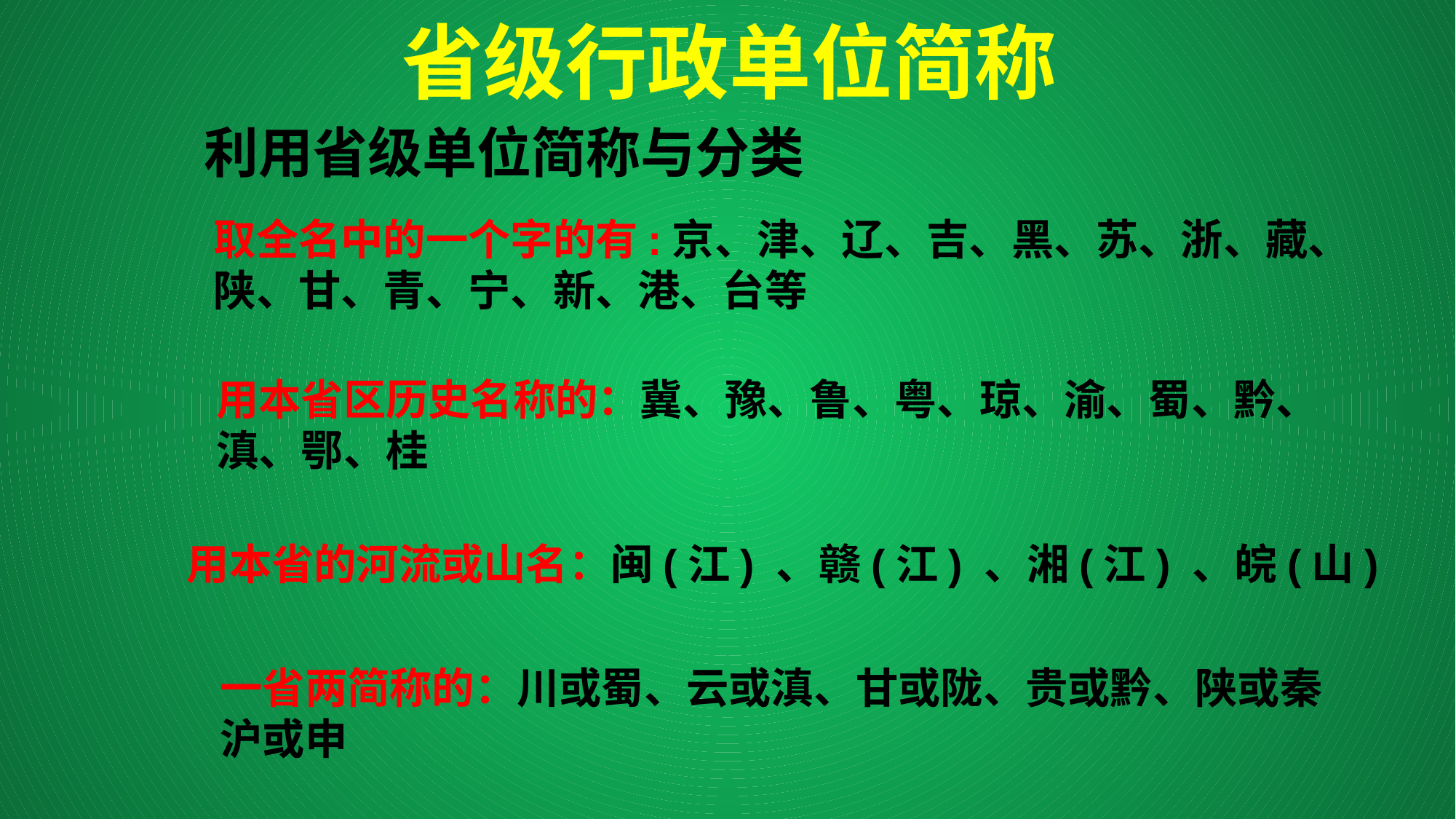

省级行政单位简称
   利用省级单位简称与分类
取全名中的一个字的有:京、津、辽、吉、黑、苏、浙、藏、
陕、甘、青、宁、新、港、台等
用本省区历史名称的：冀、豫、鲁、粤、琼、渝、蜀、黔、滇、鄂、桂
用本省的河流或山名：闽(江) 、赣(江) 、湘(江) 、皖(山)
一省两简称的：川或蜀、云或滇、甘或陇、贵或黔、陕或秦
沪或申